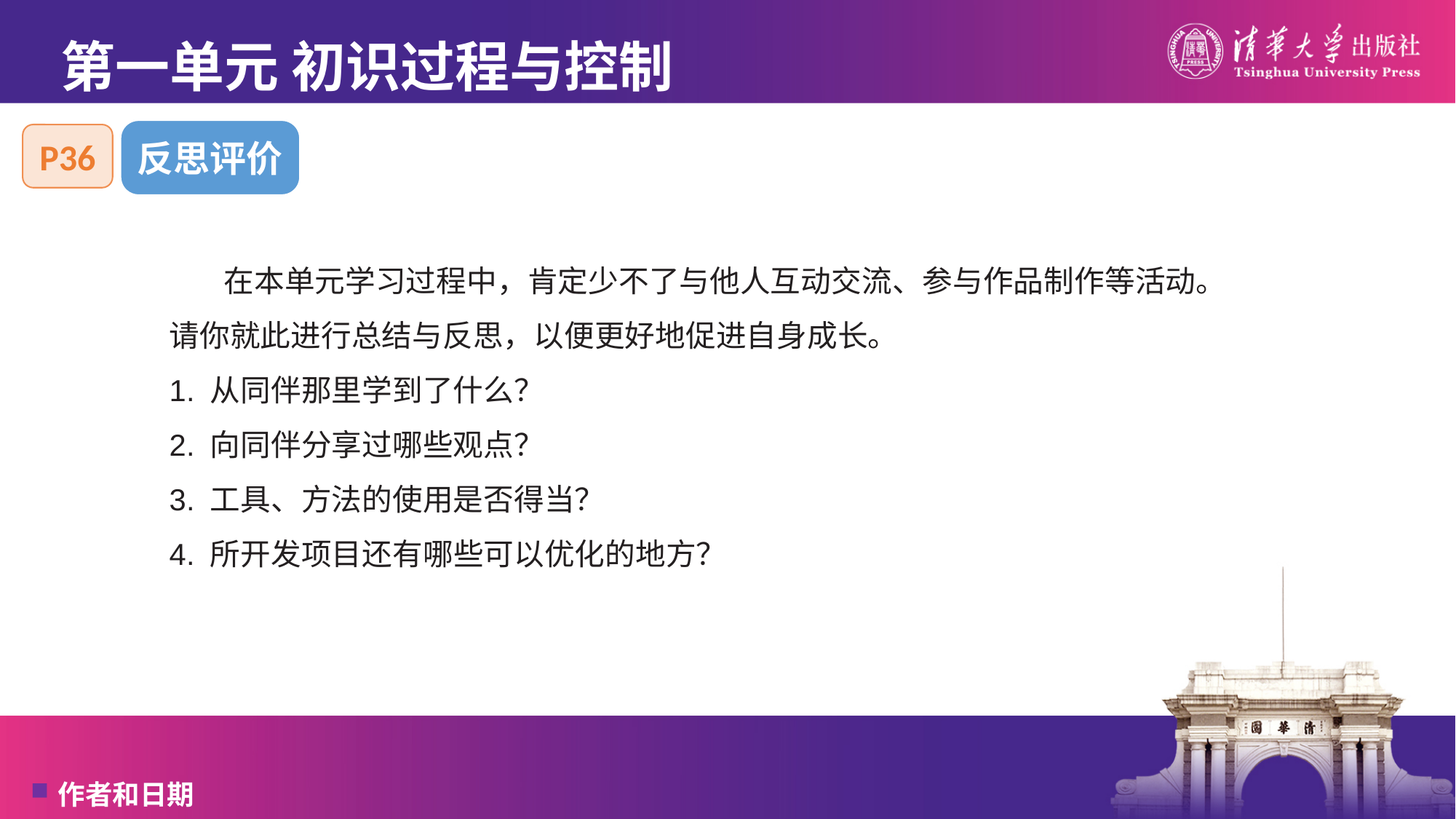

第一单元 初识过程与控制
反思评价
P36
       在本单元学习过程中，肯定少不了与他人互动交流、参与作品制作等活动。请你就此进行总结与反思，以便更好地促进自身成长。
1. 从同伴那里学到了什么？
2. 向同伴分享过哪些观点？
3. 工具、方法的使用是否得当？
4. 所开发项目还有哪些可以优化的地方？
作者和日期